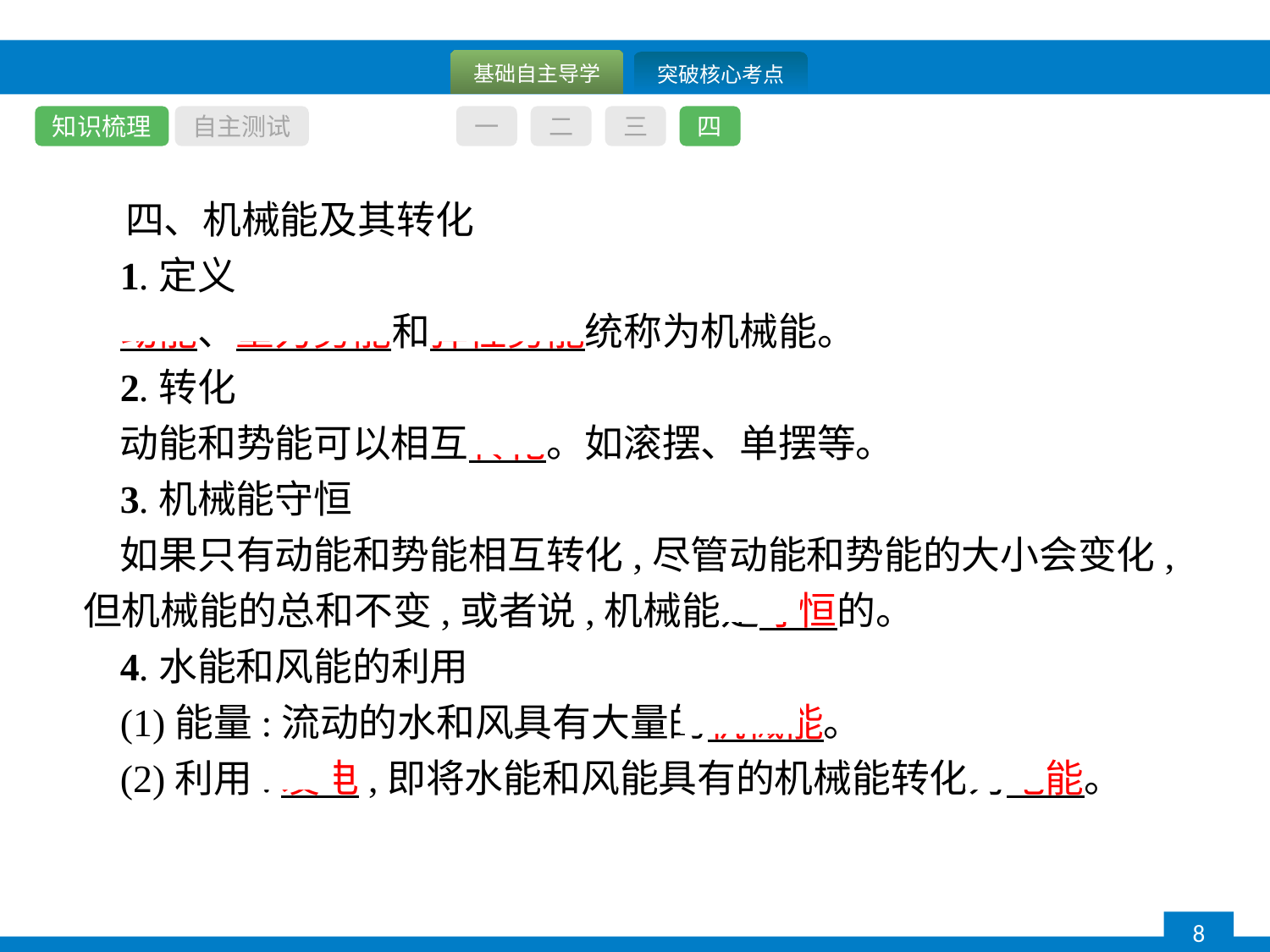

知识梳理
自主测试
一
二
三
四
四、机械能及其转化
1.定义
动能、重力势能和弹性势能统称为机械能。
2.转化
动能和势能可以相互转化。如滚摆、单摆等。
3.机械能守恒
如果只有动能和势能相互转化,尽管动能和势能的大小会变化,但机械能的总和不变,或者说,机械能是守恒的。
4.水能和风能的利用
(1)能量:流动的水和风具有大量的机械能。
(2)利用:发电,即将水能和风能具有的机械能转化为电能。